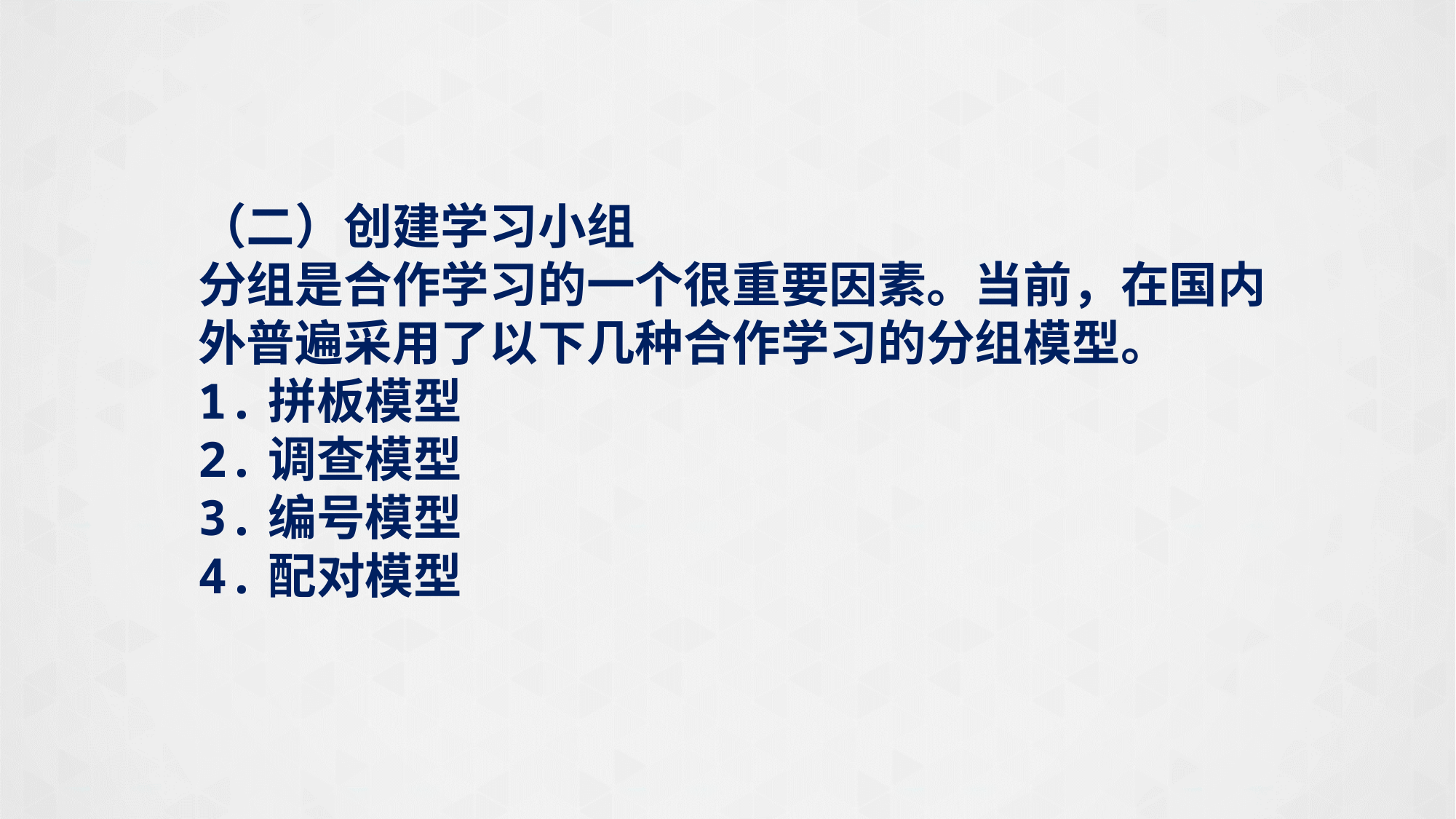

（二）创建学习小组
分组是合作学习的一个很重要因素。当前，在国内外普遍采用了以下几种合作学习的分组模型。
1.拼板模型
2.调查模型
3.编号模型
4.配对模型